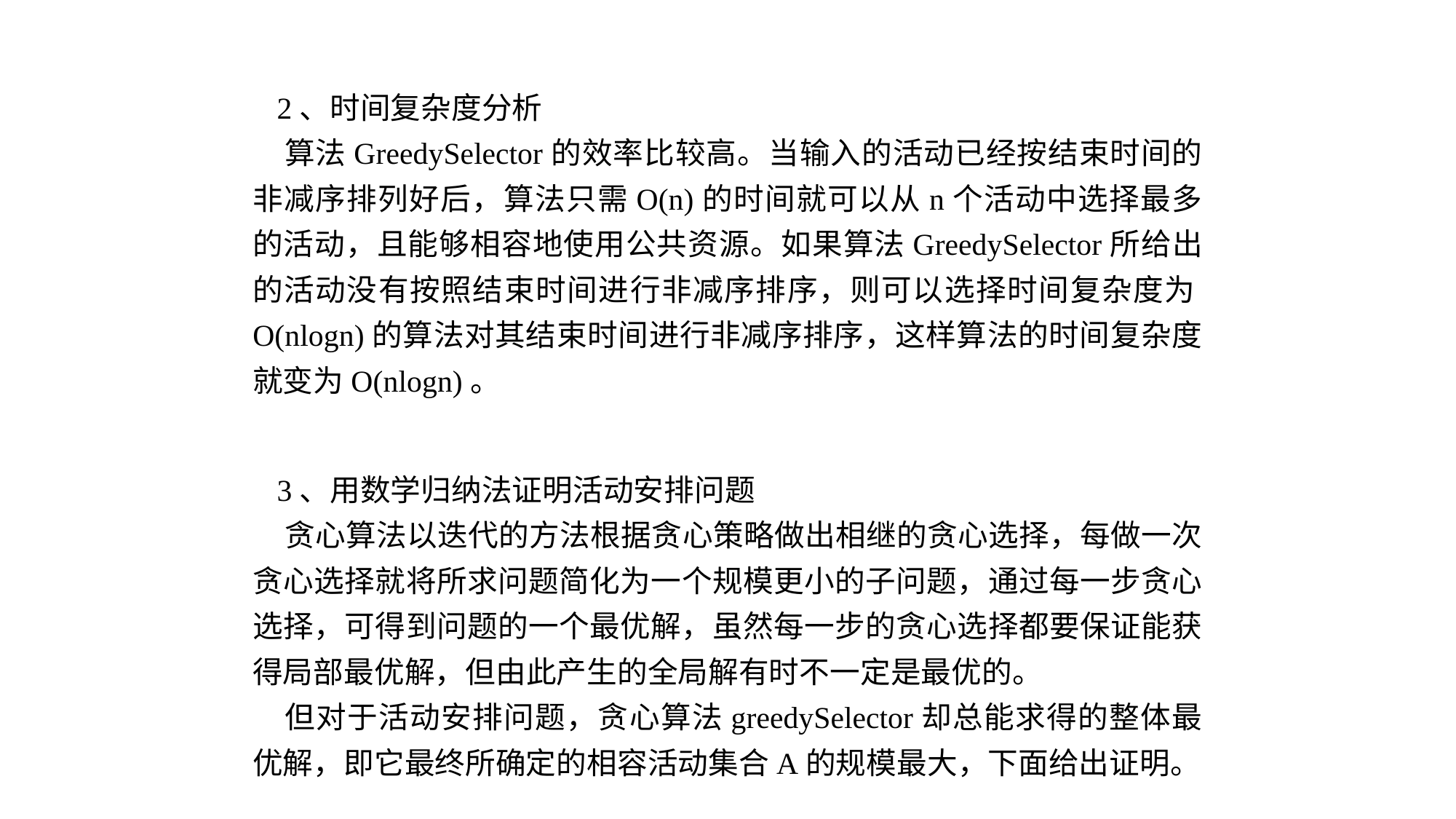

2、时间复杂度分析
算法GreedySelector的效率比较高。当输入的活动已经按结束时间的非减序排列好后，算法只需O(n)的时间就可以从n个活动中选择最多的活动，且能够相容地使用公共资源。如果算法GreedySelector所给出的活动没有按照结束时间进行非减序排序，则可以选择时间复杂度为O(nlogn)的算法对其结束时间进行非减序排序，这样算法的时间复杂度就变为O(nlogn)。

3、用数学归纳法证明活动安排问题
贪心算法以迭代的方法根据贪心策略做出相继的贪心选择，每做一次贪心选择就将所求问题简化为一个规模更小的子问题，通过每一步贪心选择，可得到问题的一个最优解，虽然每一步的贪心选择都要保证能获得局部最优解，但由此产生的全局解有时不一定是最优的。
但对于活动安排问题，贪心算法greedySelector却总能求得的整体最优解，即它最终所确定的相容活动集合A的规模最大，下面给出证明。